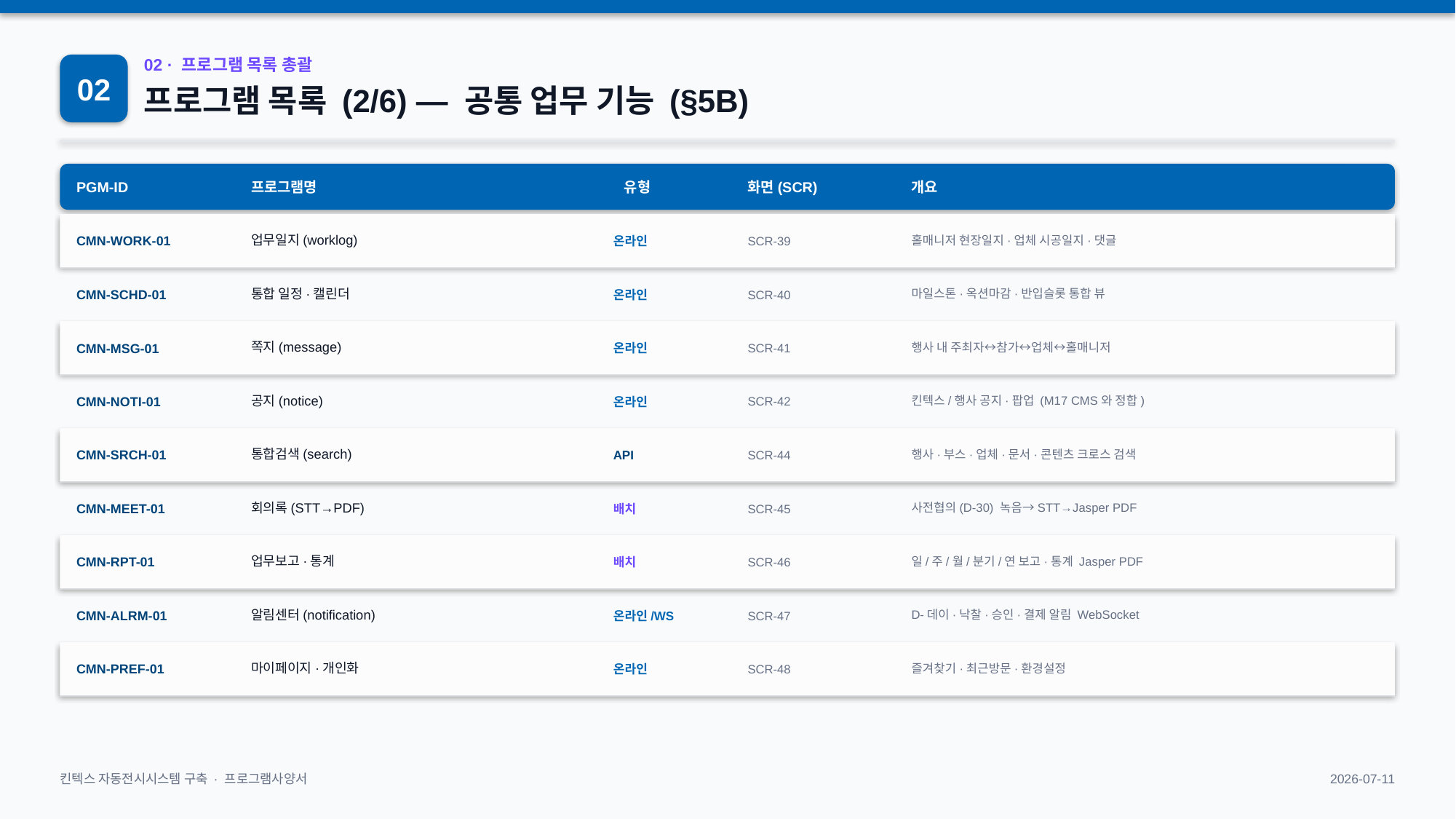

02
02 · 프로그램 목록 총괄
프로그램 목록 (2/6) — 공통 업무 기능 (§5B)

PGM-ID
프로그램명
유형
화면(SCR)
개요

CMN-WORK-01
업무일지(worklog)
온라인
SCR-39
홀매니저 현장일지·업체 시공일지·댓글

CMN-SCHD-01
통합 일정·캘린더
온라인
SCR-40
마일스톤·옥션마감·반입슬롯 통합 뷰

CMN-MSG-01
쪽지(message)
온라인
SCR-41
행사 내 주최자↔참가↔업체↔홀매니저

CMN-NOTI-01
공지(notice)
온라인
SCR-42
킨텍스/행사 공지·팝업 (M17 CMS와 정합)

CMN-SRCH-01
통합검색(search)
API
SCR-44
행사·부스·업체·문서·콘텐츠 크로스 검색

CMN-MEET-01
회의록(STT→PDF)
배치
SCR-45
사전협의(D-30) 녹음→STT→Jasper PDF

CMN-RPT-01
업무보고·통계
배치
SCR-46
일/주/월/분기/연 보고·통계 Jasper PDF

CMN-ALRM-01
알림센터(notification)
온라인/WS
SCR-47
D-데이·낙찰·승인·결제 알림 WebSocket

CMN-PREF-01
마이페이지·개인화
온라인
SCR-48
즐겨찾기·최근방문·환경설정

킨텍스 자동전시시스템 구축 · 프로그램사양서
2026-07-11